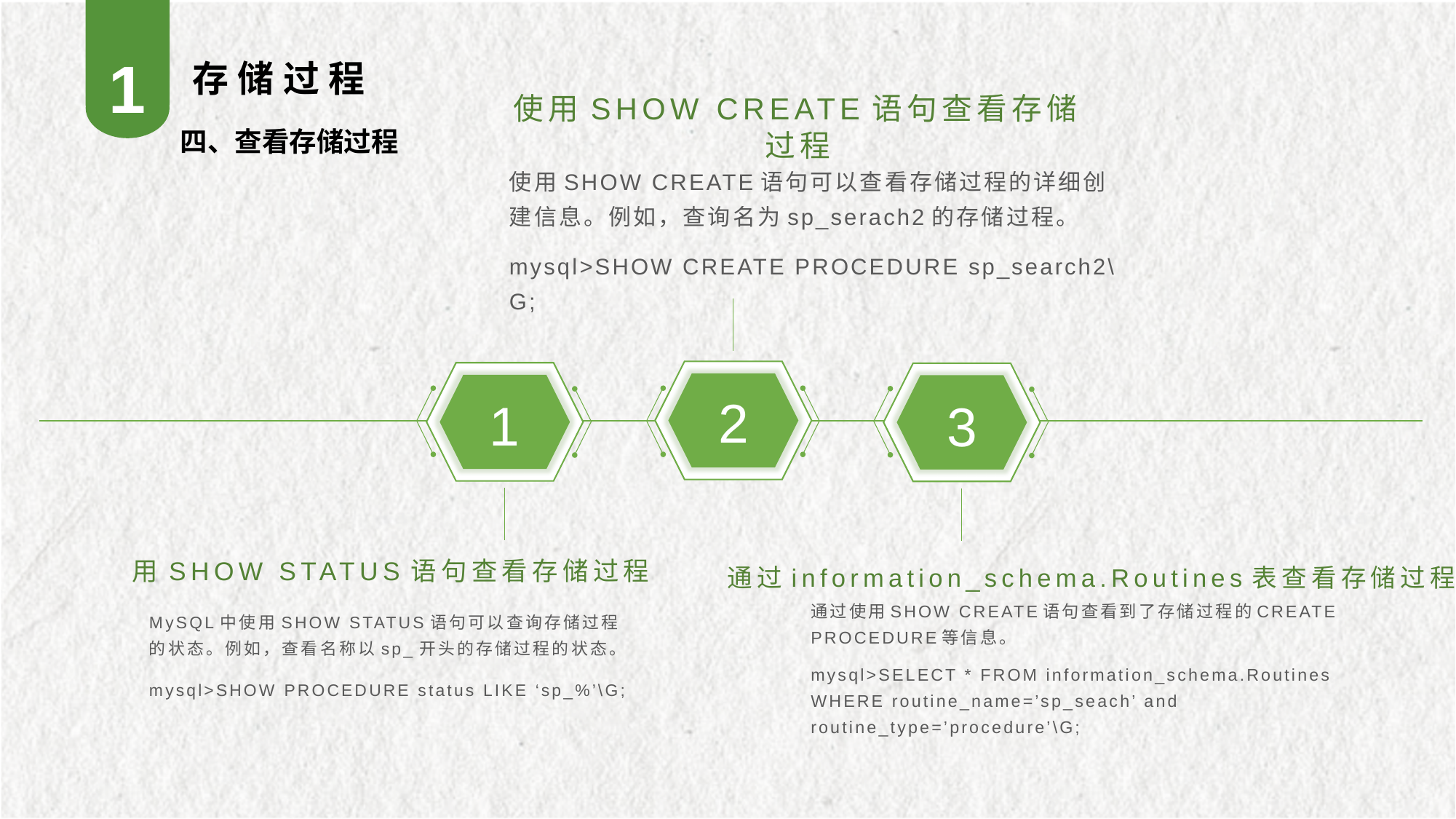

1
存储过程

使用SHOW CREATE语句查看存储过程
四、查看存储过程
使用SHOW CREATE语句可以查看存储过程的详细创建信息。例如，查询名为sp_serach2的存储过程。
mysql>SHOW CREATE PROCEDURE sp_search2\G;

2

1

3

用SHOW STATUS语句查看存储过程
通过information_schema.Routines表查看存储过程
通过使用SHOW CREATE语句查看到了存储过程的CREATE PROCEDURE等信息。
mysql>SELECT * FROM information_schema.Routines WHERE routine_name=’sp_seach’ and routine_type=’procedure’\G;
MySQL中使用SHOW STATUS语句可以查询存储过程的状态。例如，查看名称以sp_开头的存储过程的状态。
mysql>SHOW PROCEDURE status LIKE ‘sp_%’\G;